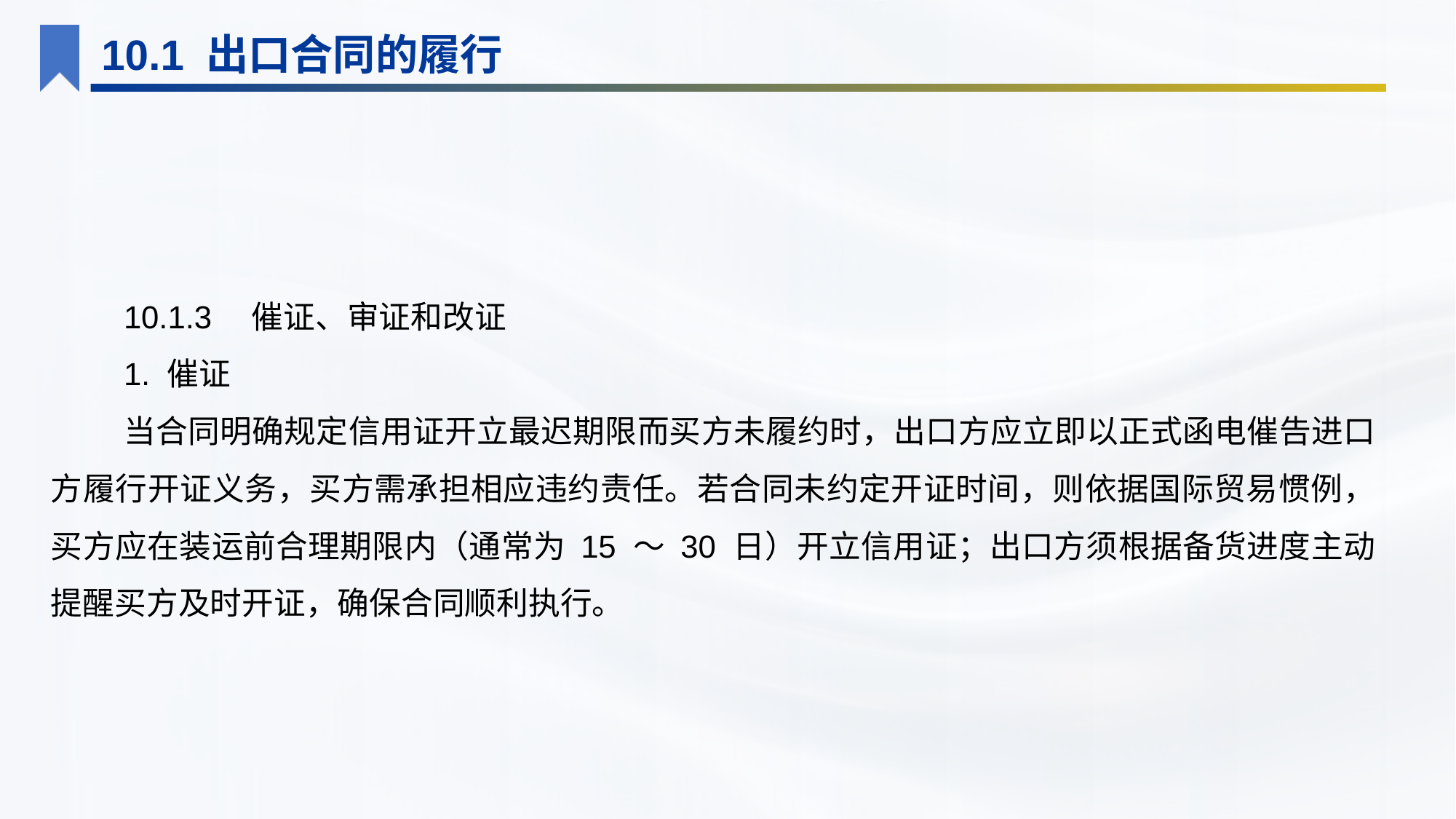

10.1 出口合同的履行
10.1.3　催证、审证和改证
1. 催证
当合同明确规定信用证开立最迟期限而买方未履约时，出口方应立即以正式函电催告进口方履行开证义务，买方需承担相应违约责任。若合同未约定开证时间，则依据国际贸易惯例，买方应在装运前合理期限内（通常为 15 ～ 30 日）开立信用证；出口方须根据备货进度主动提醒买方及时开证，确保合同顺利执行。